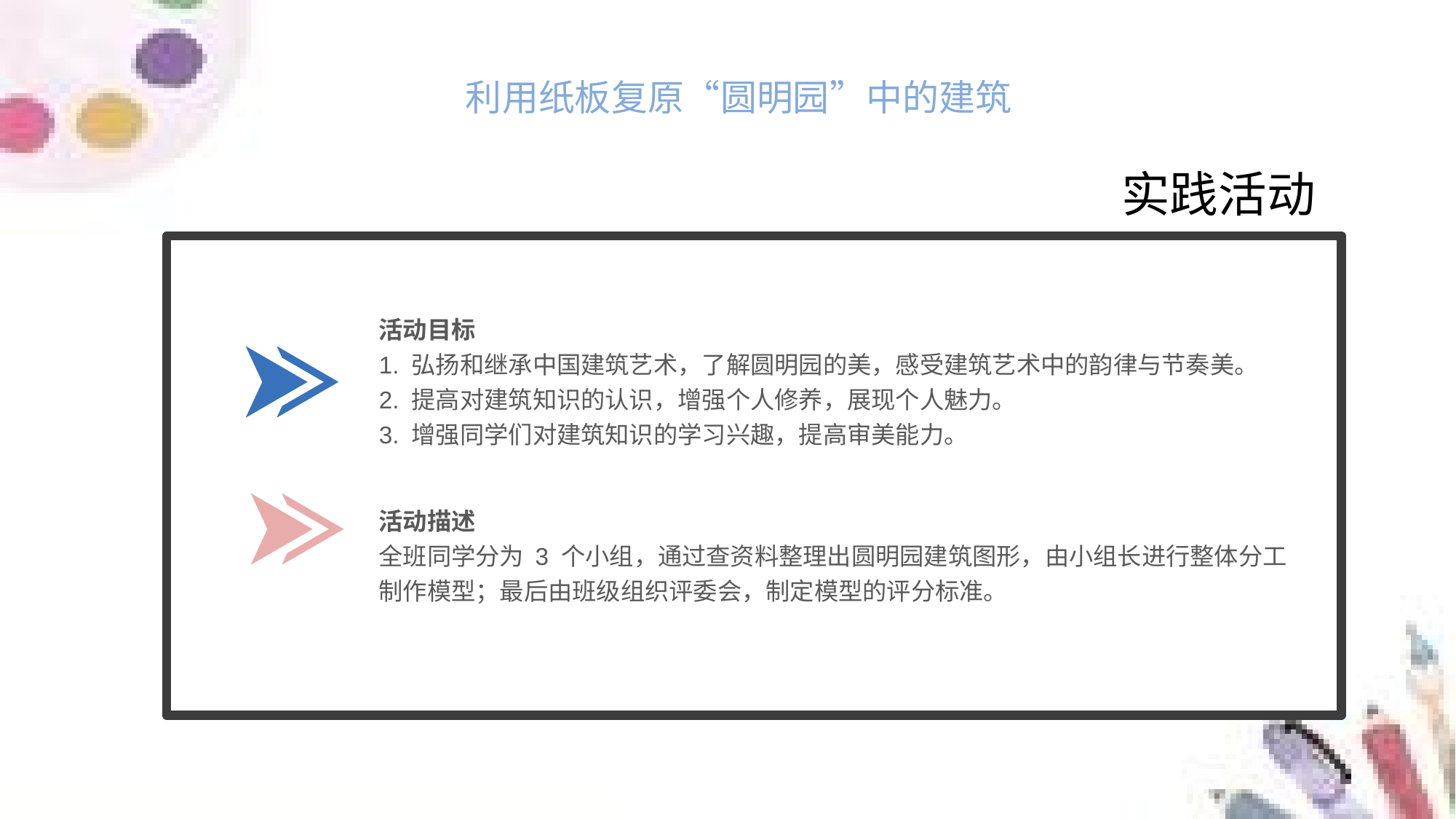

利用纸板复原“圆明园”中的建筑
实践活动

活动目标
1. 弘扬和继承中国建筑艺术，了解圆明园的美，感受建筑艺术中的韵律与节奏美。
2. 提高对建筑知识的认识，增强个人修养，展现个人魅力。
3. 增强同学们对建筑知识的学习兴趣，提高审美能力。

活动描述
全班同学分为 3 个小组，通过查资料整理出圆明园建筑图形，由小组长进行整体分工
制作模型；最后由班级组织评委会，制定模型的评分标准。